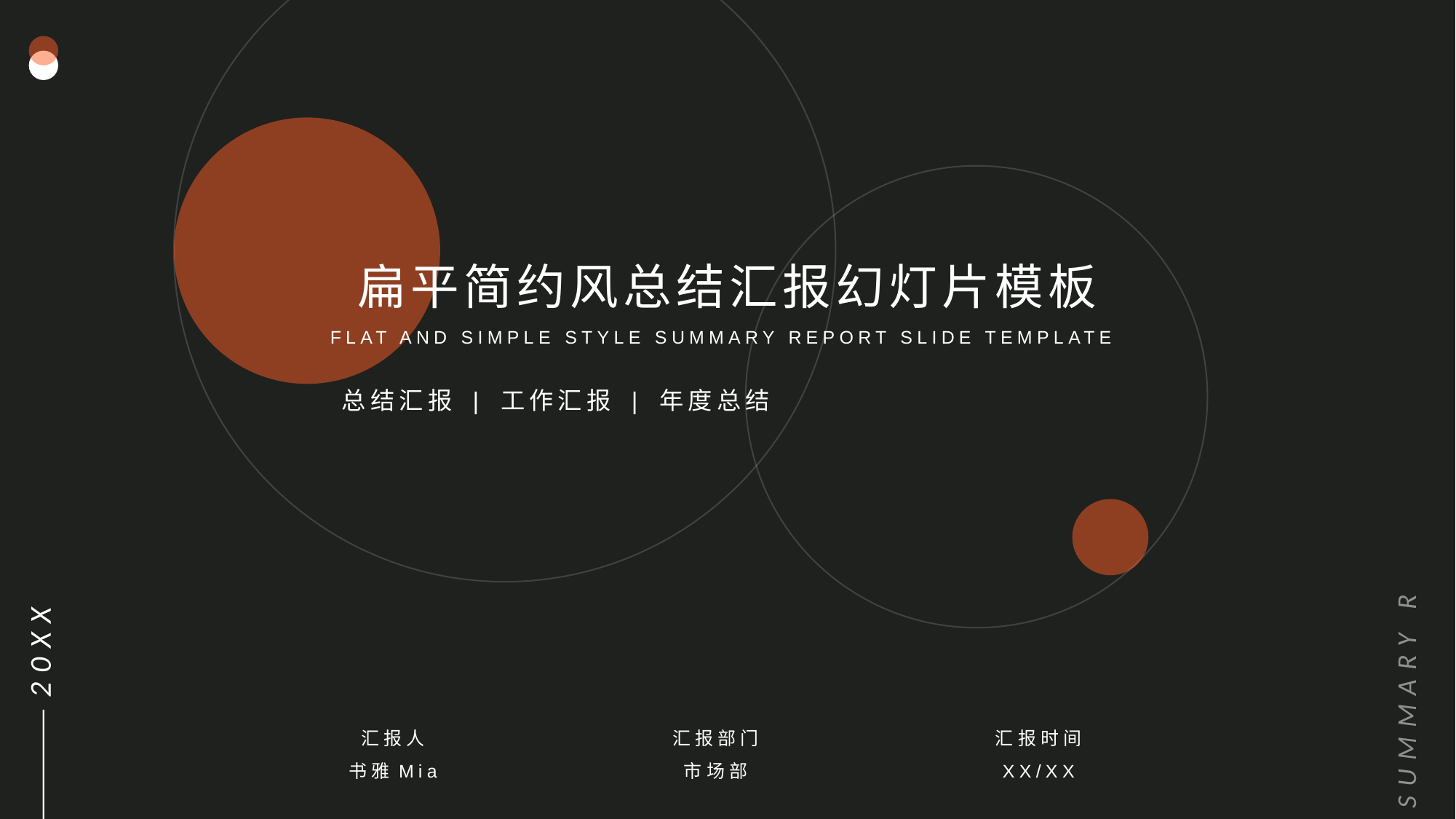

SUMMARY REPORT

扁平简约风总结汇报幻灯片模板
FLAT AND SIMPLE STYLE SUMMARY REPORT SLIDE TEMPLATE
总结汇报 | 工作汇报 | 年度总结

20XX

汇报人
书雅Mia
汇报部门
市场部
汇报时间
XX/XX